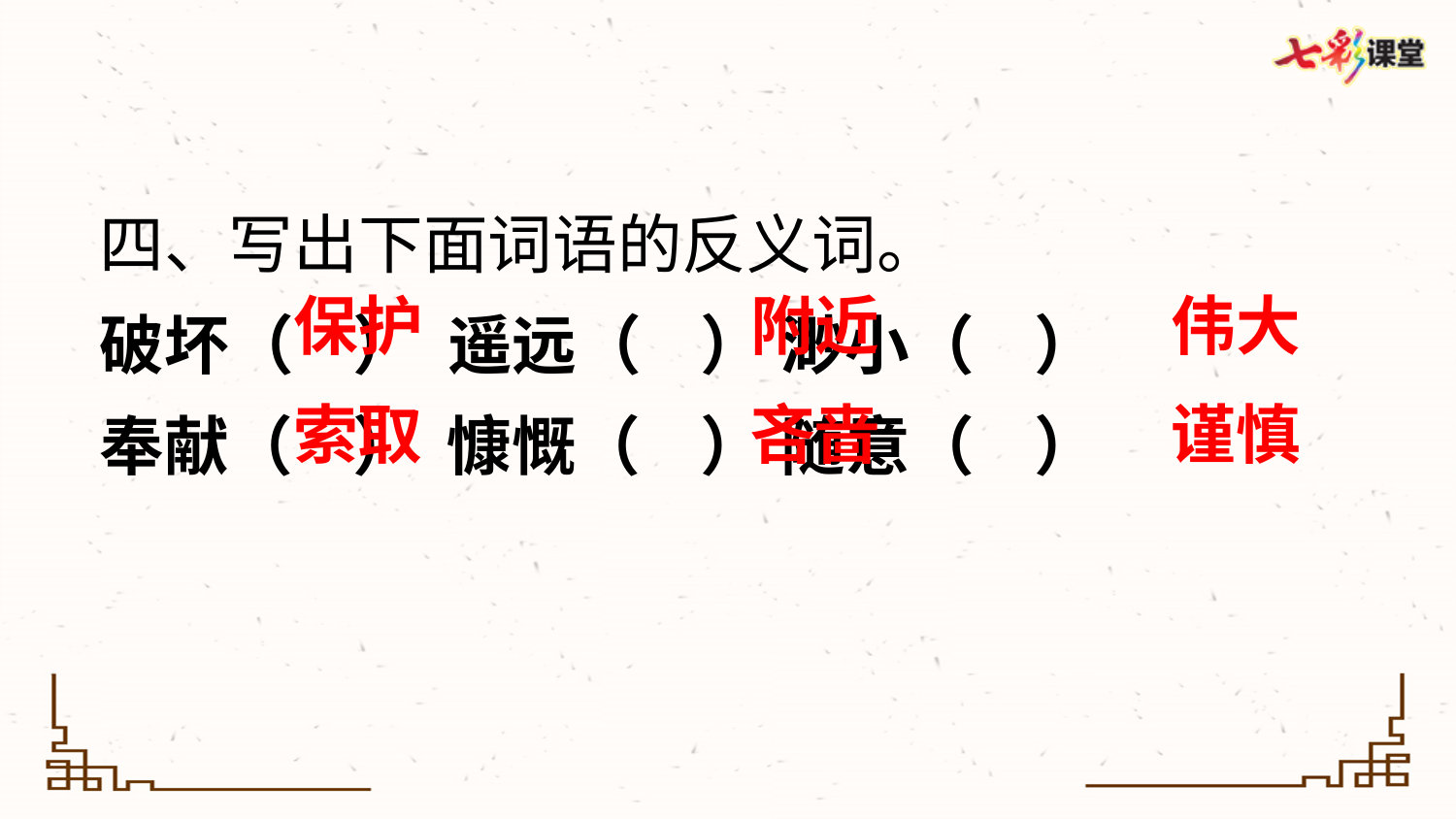

四、写出下面词语的反义词。
破坏（    ）  遥远（    ） 渺小（    ）
奉献（    ）  慷慨（    ） 随意（    ）
伟大
保护
附近
谨慎
索取
吝啬